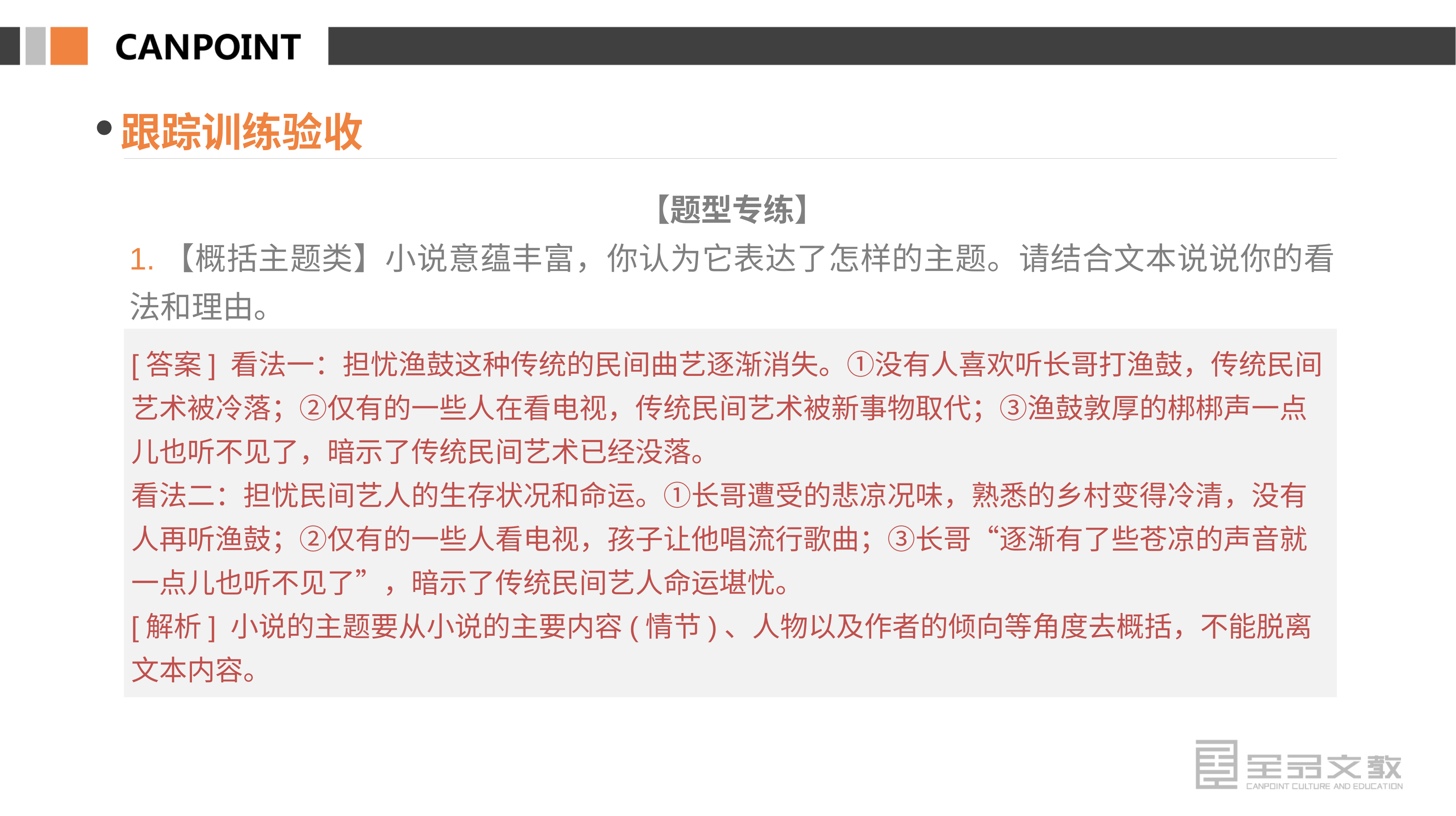

跟踪训练验收

【题型专练】
1.【概括主题类】小说意蕴丰富，你认为它表达了怎样的主题。请结合文本说说你的看法和理由。

[答案] 看法一：担忧渔鼓这种传统的民间曲艺逐渐消失。①没有人喜欢听长哥打渔鼓，传统民间艺术被冷落；②仅有的一些人在看电视，传统民间艺术被新事物取代；③渔鼓敦厚的梆梆声一点儿也听不见了，暗示了传统民间艺术已经没落。
看法二：担忧民间艺人的生存状况和命运。①长哥遭受的悲凉况味，熟悉的乡村变得冷清，没有人再听渔鼓；②仅有的一些人看电视，孩子让他唱流行歌曲；③长哥“逐渐有了些苍凉的声音就一点儿也听不见了”，暗示了传统民间艺人命运堪忧。
[解析] 小说的主题要从小说的主要内容(情节)、人物以及作者的倾向等角度去概括，不能脱离文本内容。